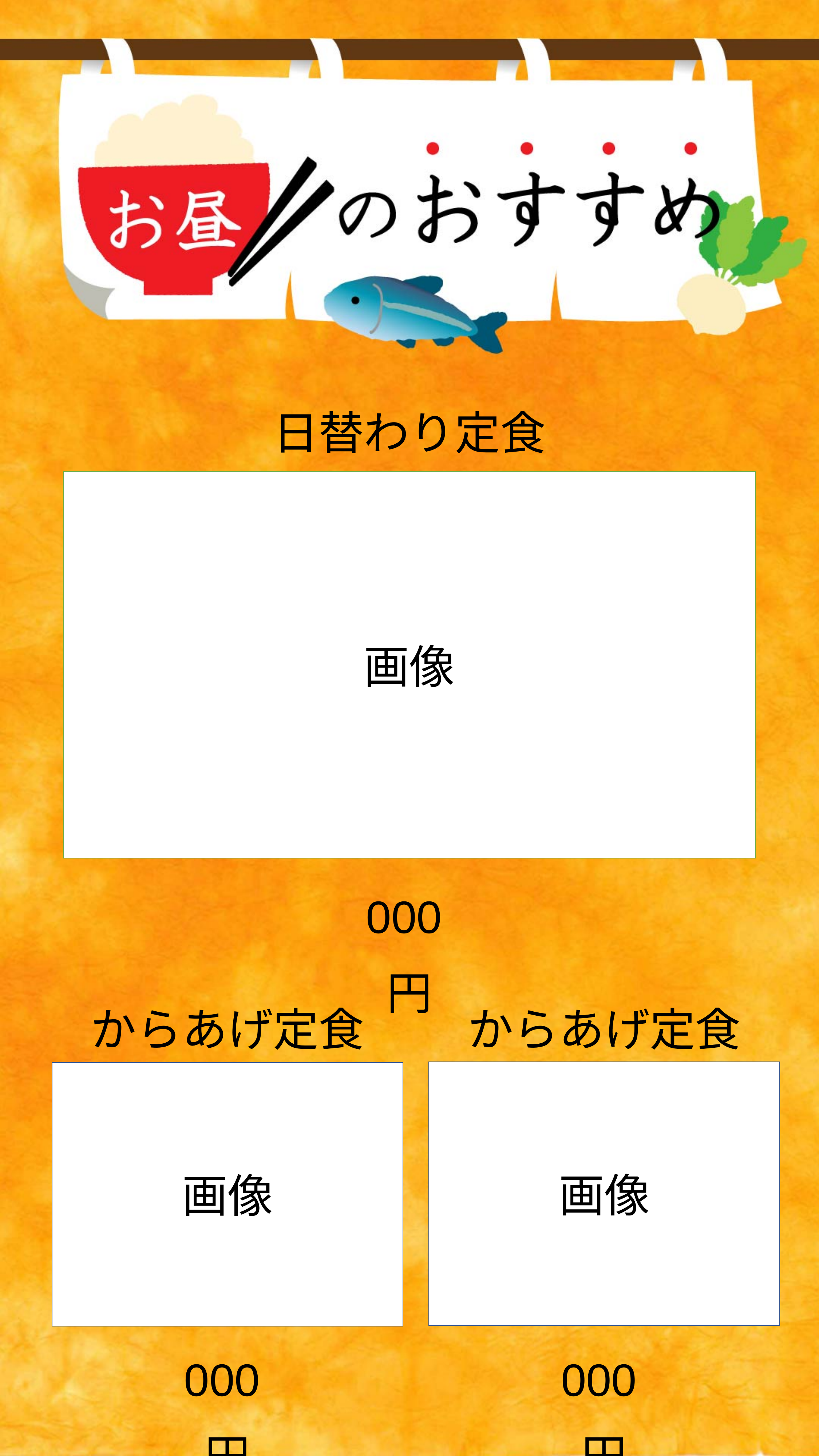

日替わり定食
画像
000円
からあげ定食
からあげ定食
画像
画像
000円
000円